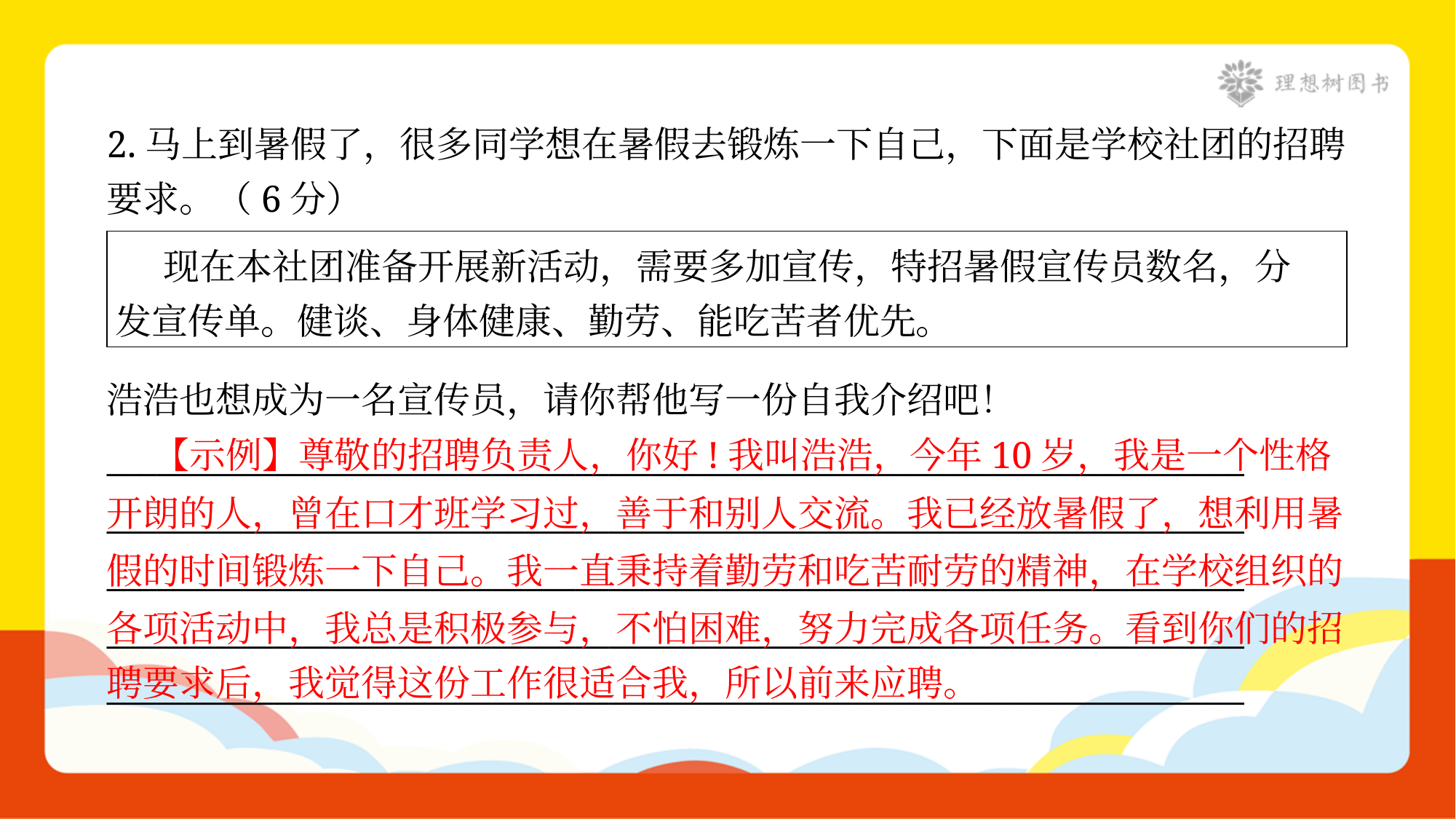

2.马上到暑假了，很多同学想在暑假去锻炼一下自己，下面是学校社团的招聘
要求。（6分）
| 现在本社团准备开展新活动，需要多加宣传，特招暑假宣传员数名，分 发宣传单。健谈、身体健康、勤劳、能吃苦者优先。 |
| --- |
浩浩也想成为一名宣传员，请你帮他写一份自我介绍吧！
____________________________________________________________________
____________________________________________________________________
____________________________________________________________________
____________________________________________________________________
____________________________________________________________________
    【示例】尊敬的招聘负责人，你好!我叫浩浩，今年10岁，我是一个性格
开朗的人，曾在口才班学习过，善于和别人交流。我已经放暑假了，想利用暑
假的时间锻炼一下自己。我一直秉持着勤劳和吃苦耐劳的精神，在学校组织的
各项活动中，我总是积极参与，不怕困难，努力完成各项任务。看到你们的招
聘要求后，我觉得这份工作很适合我，所以前来应聘。